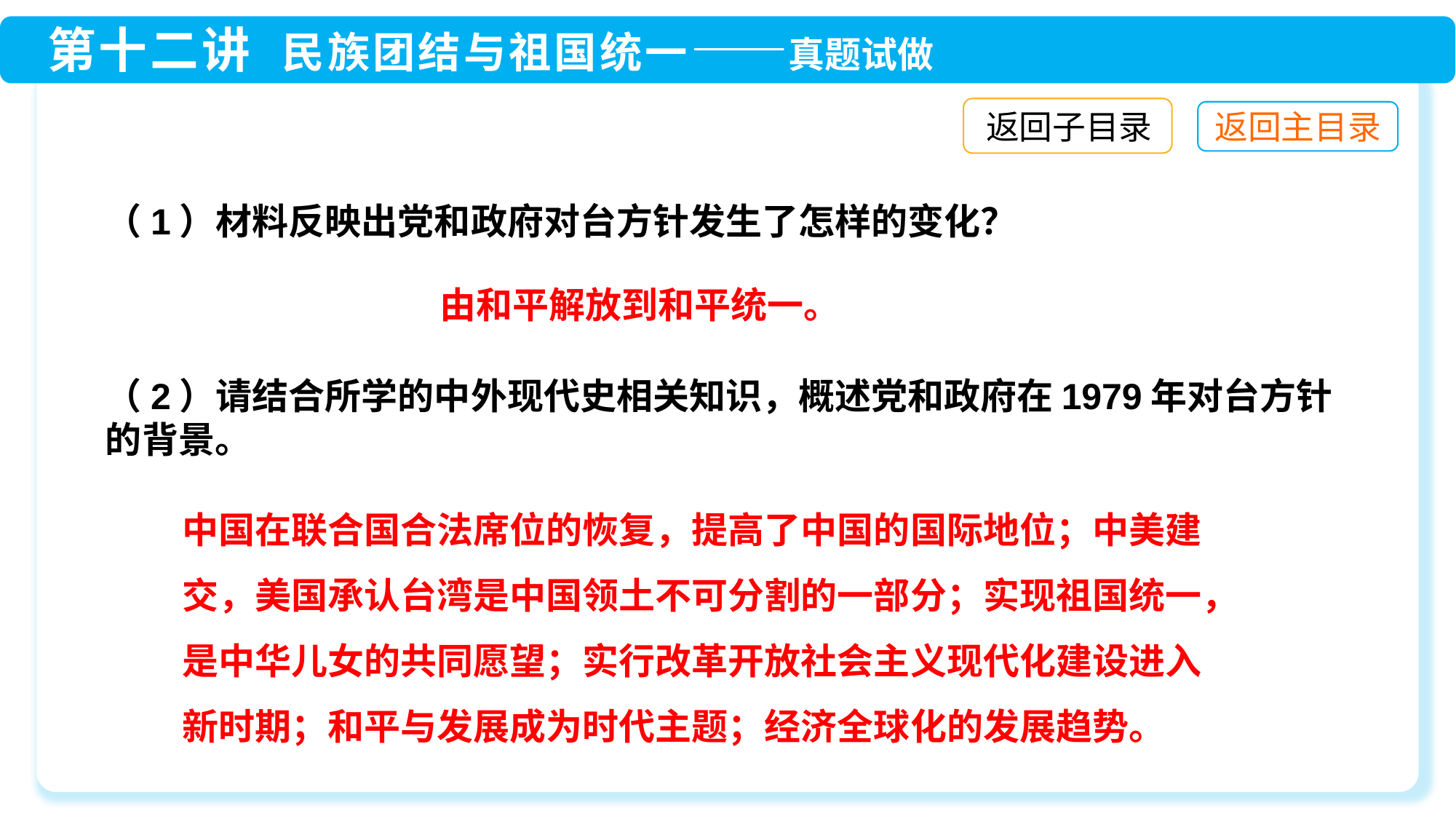

返回子目录
（1）材料反映出党和政府对台方针发生了怎样的变化？

（2）请结合所学的中外现代史相关知识，概述党和政府在1979年对台方针的背景。
由和平解放到和平统一。
中国在联合国合法席位的恢复，提高了中国的国际地位；中美建交，美国承认台湾是中国领土不可分割的一部分；实现祖国统一，是中华儿女的共同愿望；实行改革开放社会主义现代化建设进入新时期；和平与发展成为时代主题；经济全球化的发展趋势。